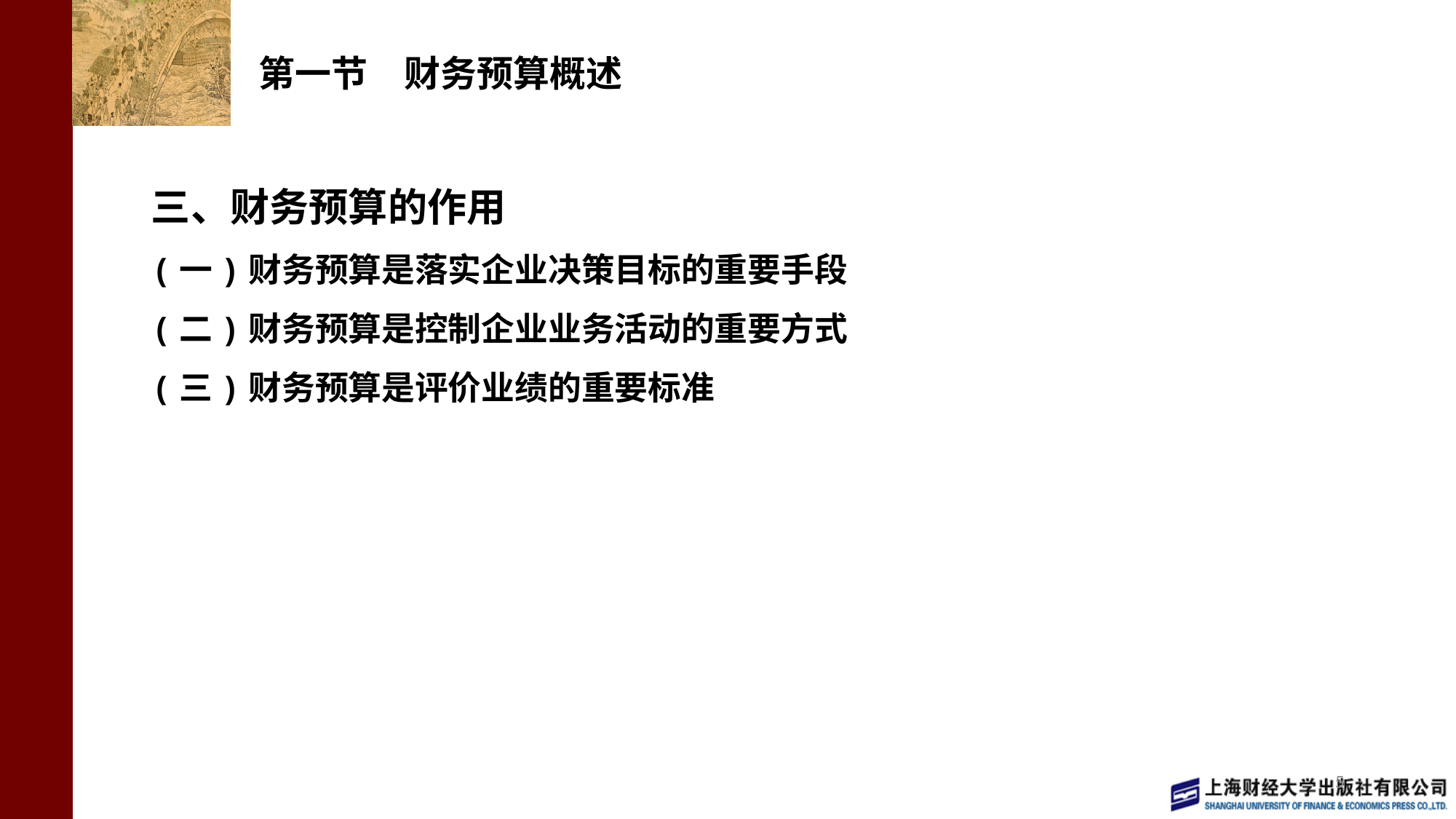

# 第一节　财务预算概述
三、财务预算的作用
(一)财务预算是落实企业决策目标的重要手段
(二)财务预算是控制企业业务活动的重要方式
(三)财务预算是评价业绩的重要标准

5